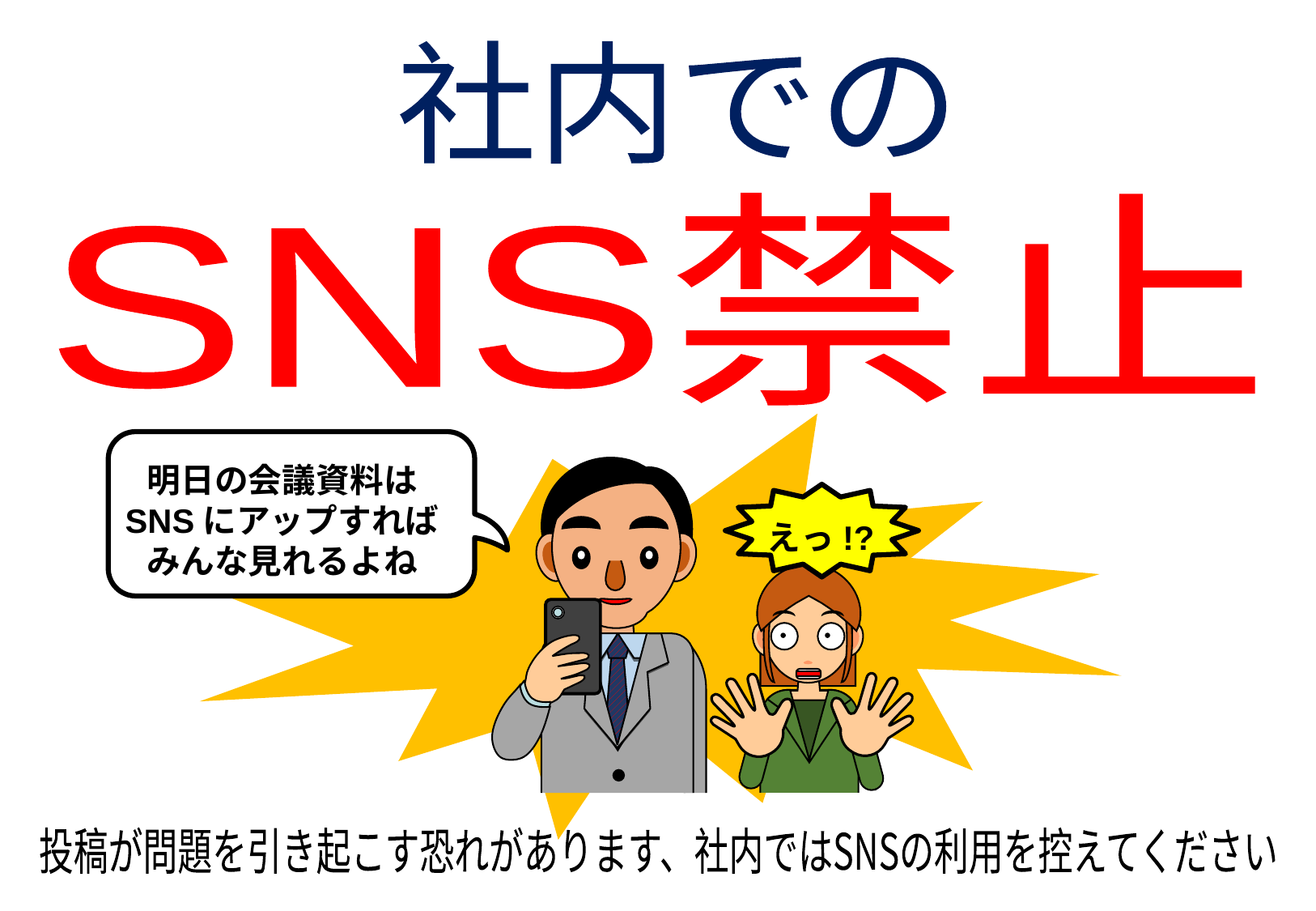

社内での
SNS禁止

明日の会議資料は
SNSにアップすれば
みんな見れるよね

えっ!?

投稿が問題を引き起こす恐れがあります、社内ではSNSの利用を控えてください